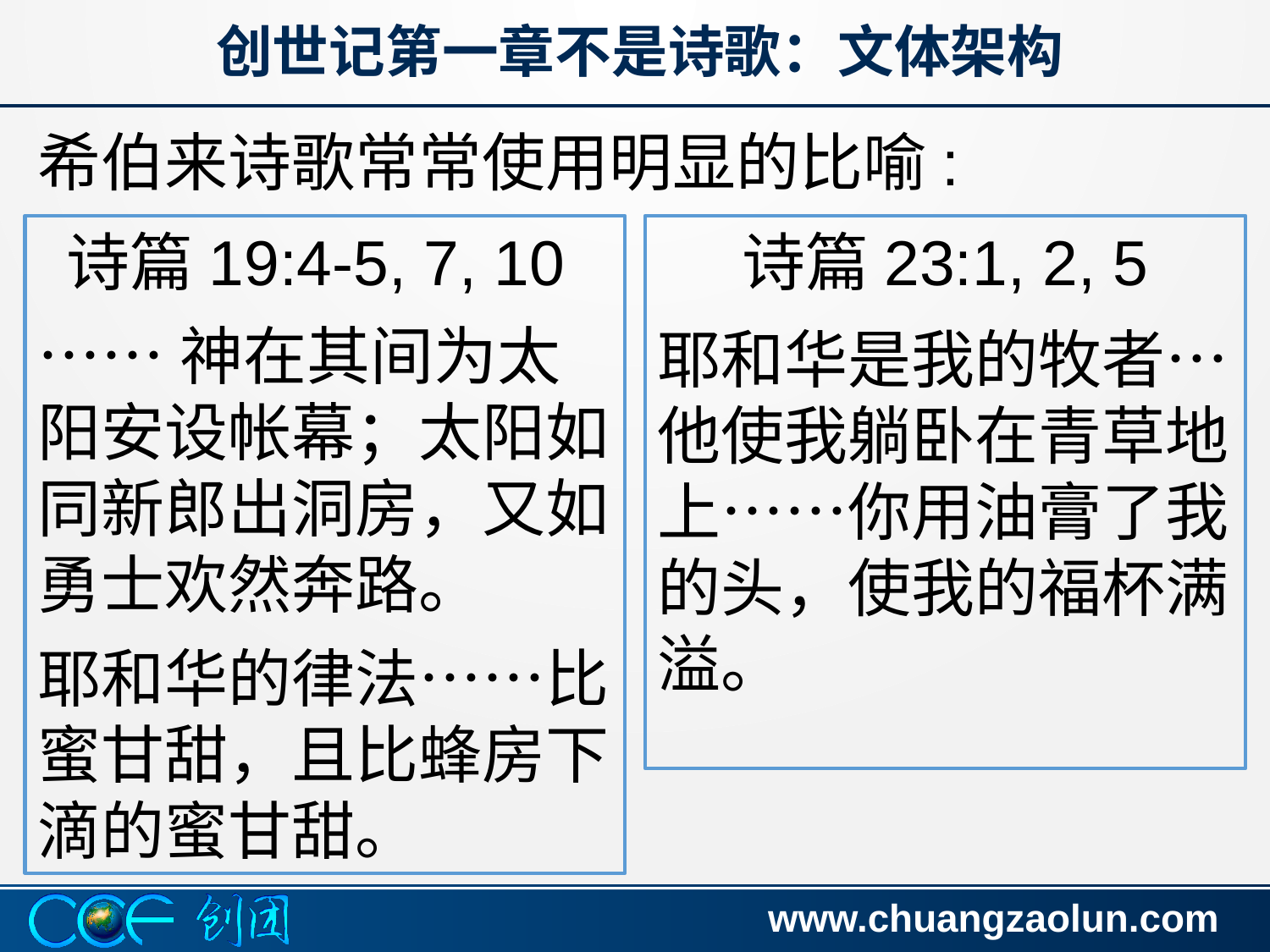

创世记第一章不是诗歌：文体架构
希伯来诗歌常常使用明显的比喻:
诗篇19:4-5, 7, 10
……神在其间为太阳安设帐幕；太阳如同新郎出洞房，又如勇士欢然奔路。
耶和华的律法……比蜜甘甜，且比蜂房下滴的蜜甘甜。
诗篇23:1, 2, 5

耶和华是我的牧者…他使我躺卧在青草地上……你用油膏了我的头，使我的福杯满溢。